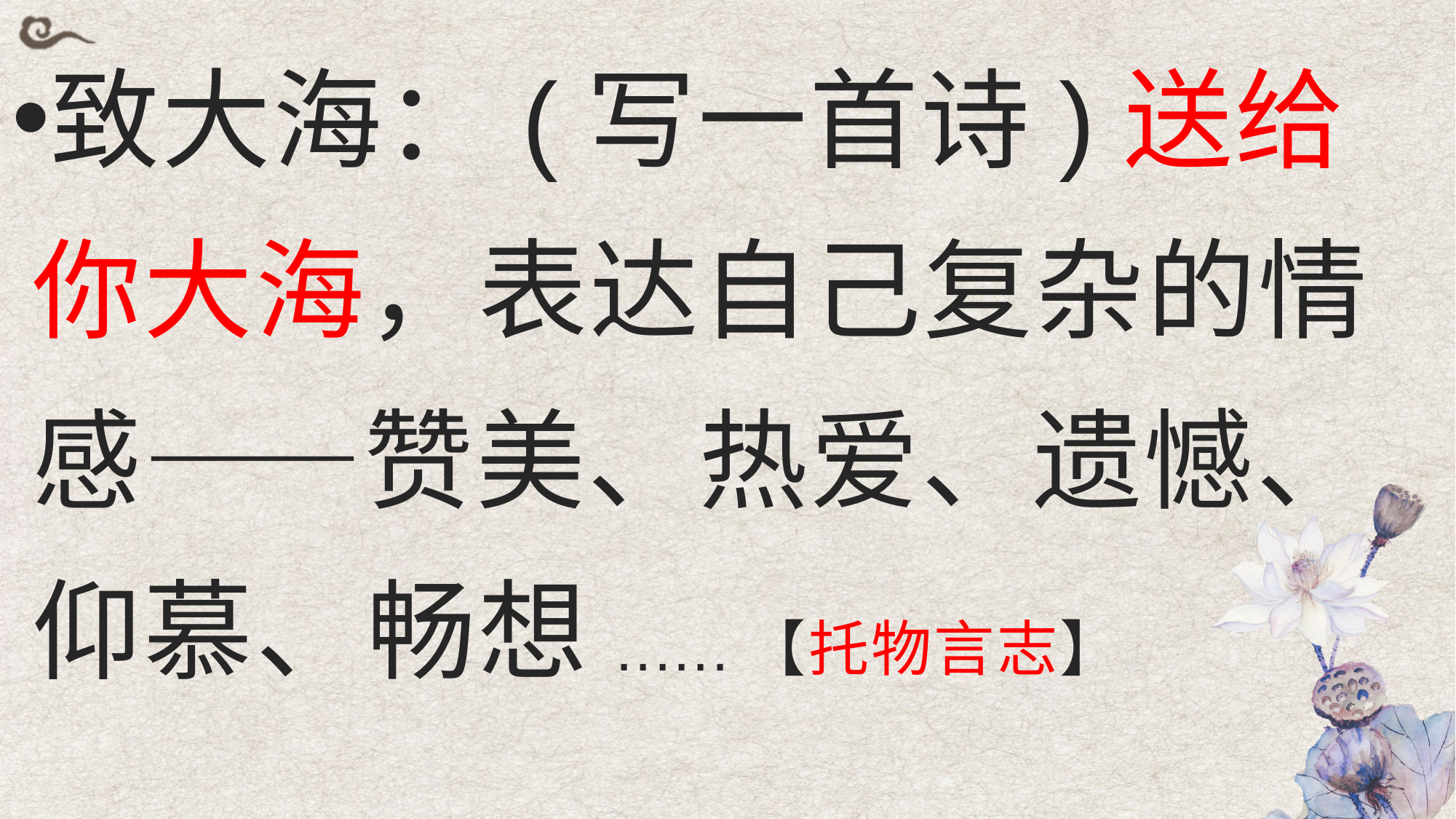

致大海：(写一首诗)送给你大海，表达自己复杂的情感——赞美、热爱、遗憾、仰慕、畅想......【托物言志】
#